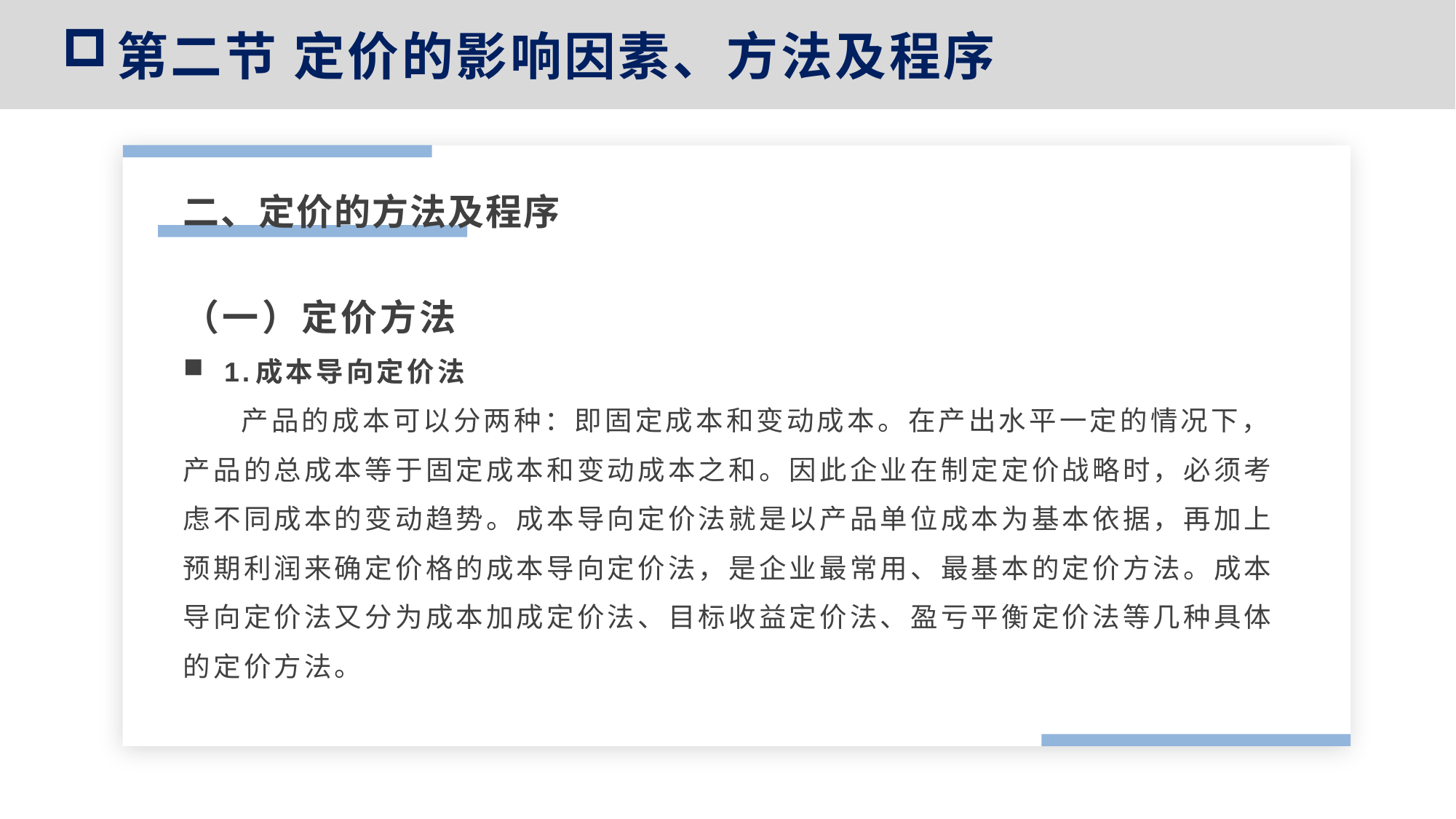

第二节 定价的影响因素、方法及程序

二、定价的方法及程序

（一）定价方法
1.成本导向定价法
      产品的成本可以分两种：即固定成本和变动成本。在产出水平一定的情况下，产品的总成本等于固定成本和变动成本之和。因此企业在制定定价战略时，必须考虑不同成本的变动趋势。成本导向定价法就是以产品单位成本为基本依据，再加上预期利润来确定价格的成本导向定价法，是企业最常用、最基本的定价方法。成本导向定价法又分为成本加成定价法、目标收益定价法、盈亏平衡定价法等几种具体的定价方法。